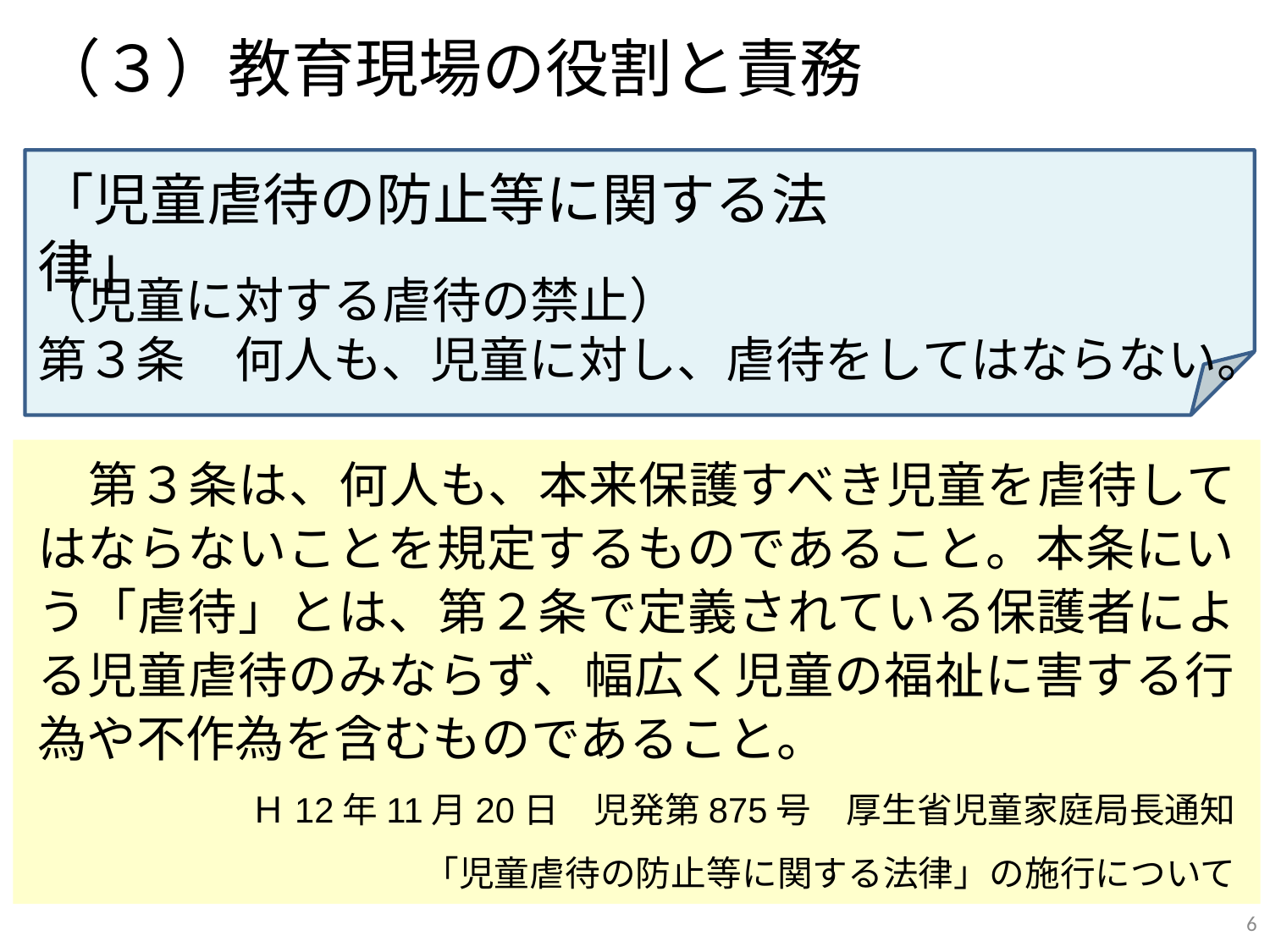

# （３）教育現場の役割と責務

「児童虐待の防止等に関する法律」
（児童に対する虐待の禁止）
第３条　何人も、児童に対し、虐待をしてはならない。
　第３条は、何人も、本来保護すべき児童を虐待してはならないことを規定するものであること。本条にいう「虐待」とは、第２条で定義されている保護者による児童虐待のみならず、幅広く児童の福祉に害する行為や不作為を含むものであること。
Ｈ12年11月20日　児発第875号　厚生省児童家庭局長通知
「児童虐待の防止等に関する法律」の施行について
6